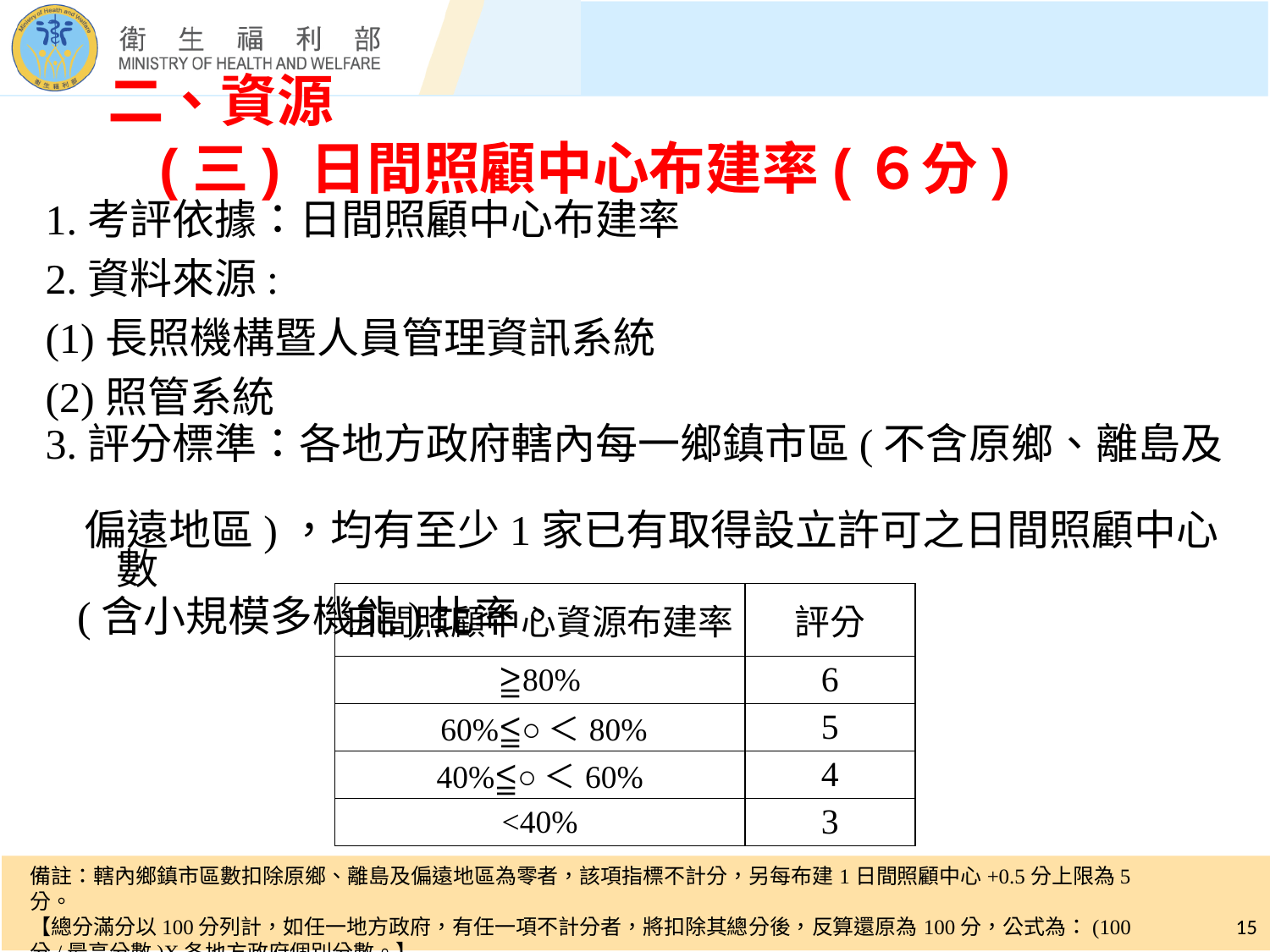

# 二、資源 (三) 日間照顧中心布建率(６分)
1.考評依據：日間照顧中心布建率
2.資料來源:
(1)長照機構暨人員管理資訊系統
(2)照管系統
3.評分標準：各地方政府轄內每一鄉鎮市區(不含原鄉、離島及
   偏遠地區)，均有至少1家已有取得設立許可之日間照顧中心數
   (含小規模多機能)比率。

| 日間照顧中心資源布建率 | 評分 |
| --- | --- |
| ≧80% | 6 |
| 60%≦○＜80% | 5 |
| 40%≦○＜60% | 4 |
| <40% | 3 |
備註：轄內鄉鎮市區數扣除原鄉、離島及偏遠地區為零者，該項指標不計分，另每布建1日間照顧中心+0.5分上限為5分。
【總分滿分以100分列計，如任一地方政府，有任一項不計分者，將扣除其總分後，反算還原為100分，公式為：(100分/最高分數)X各地方政府個別分數。】
15